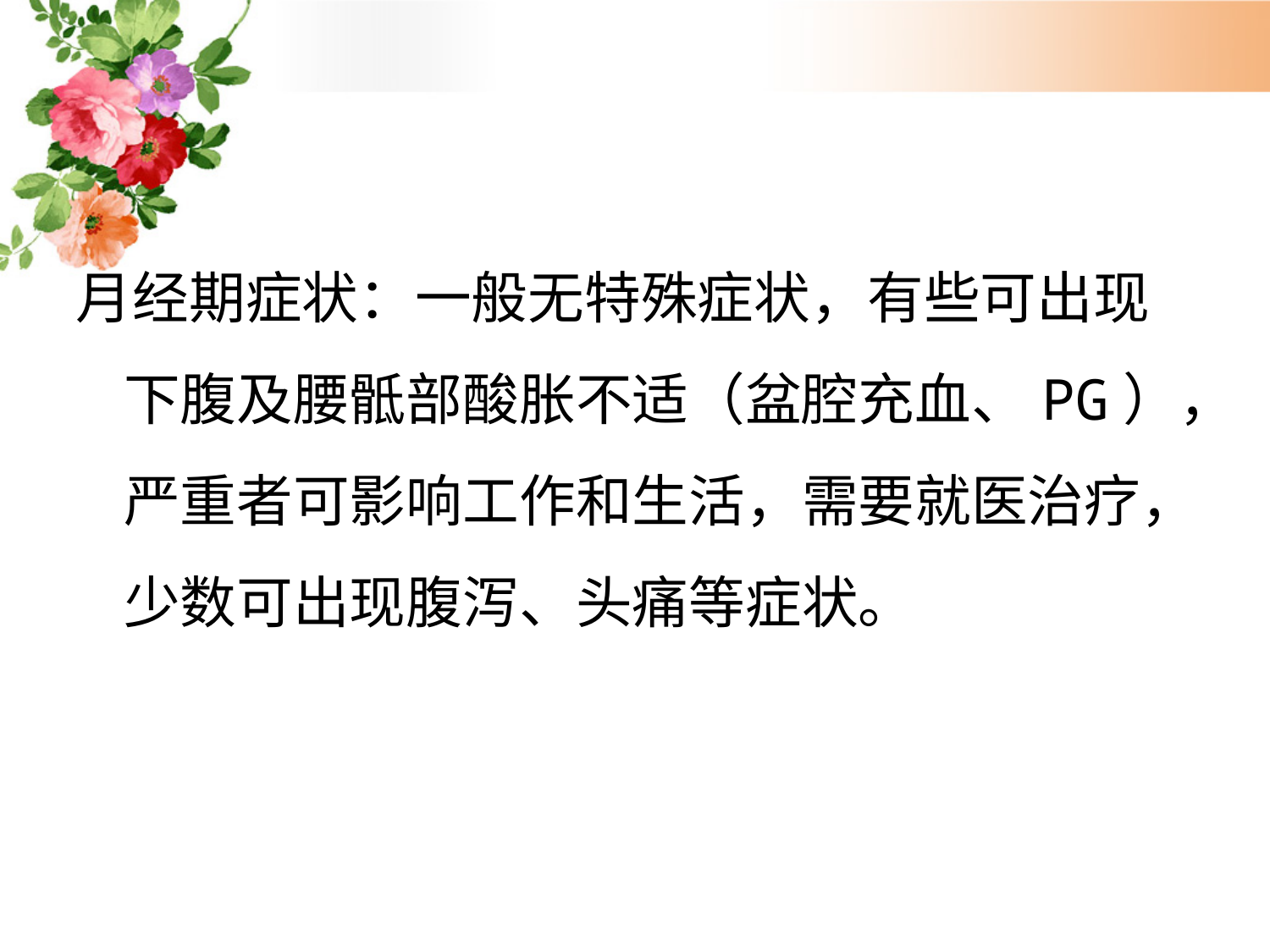

#
月经期症状：一般无特殊症状，有些可出现下腹及腰骶部酸胀不适（盆腔充血、PG），严重者可影响工作和生活，需要就医治疗，少数可出现腹泻、头痛等症状。